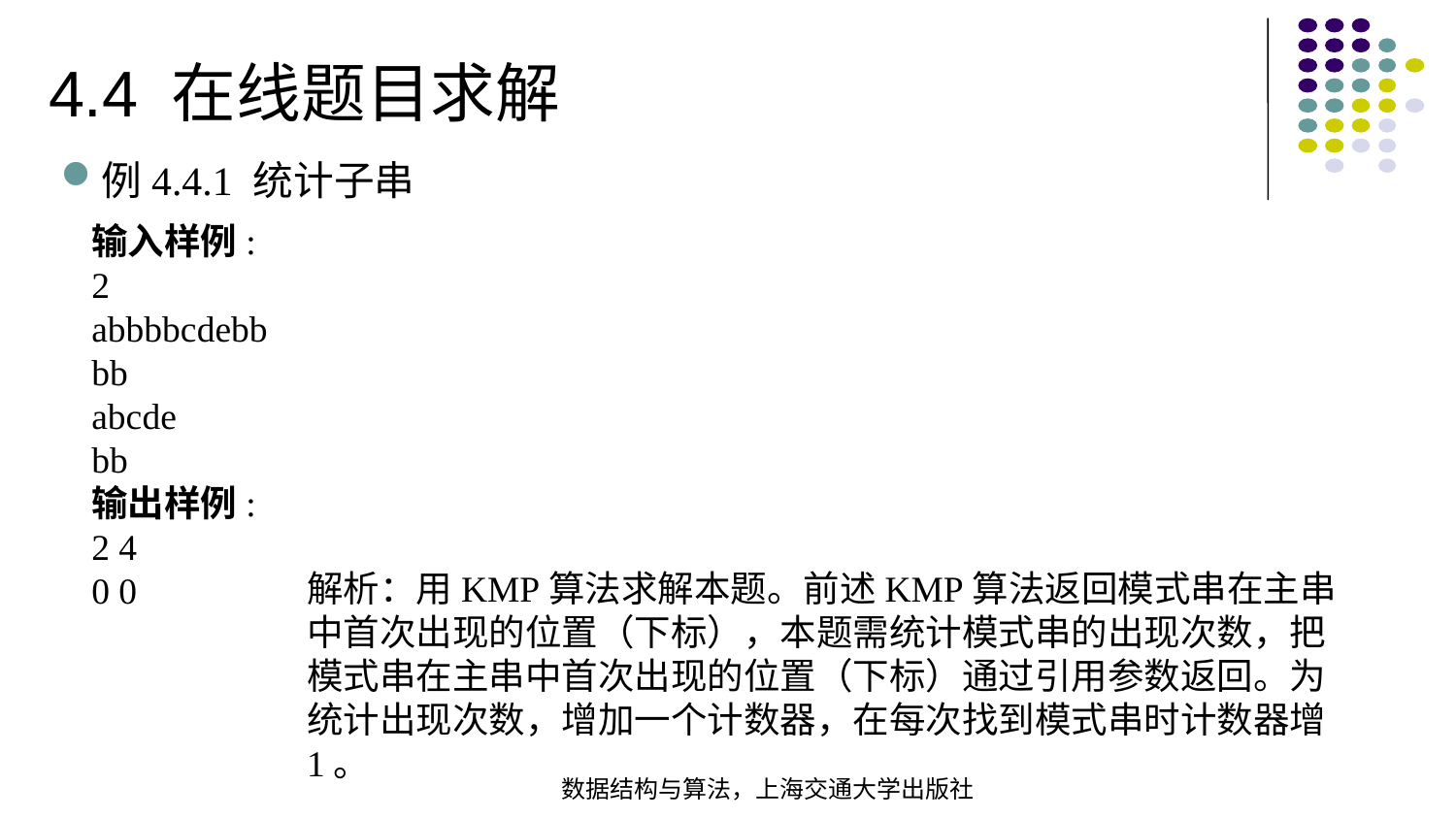

4.4 在线题目求解
例4.4.1 统计子串
输入样例:
2
abbbbcdebb
bb
abcde
bb
输出样例:
2 4
0 0
解析：用KMP算法求解本题。前述KMP算法返回模式串在主串中首次出现的位置（下标），本题需统计模式串的出现次数，把模式串在主串中首次出现的位置（下标）通过引用参数返回。为统计出现次数，增加一个计数器，在每次找到模式串时计数器增1。